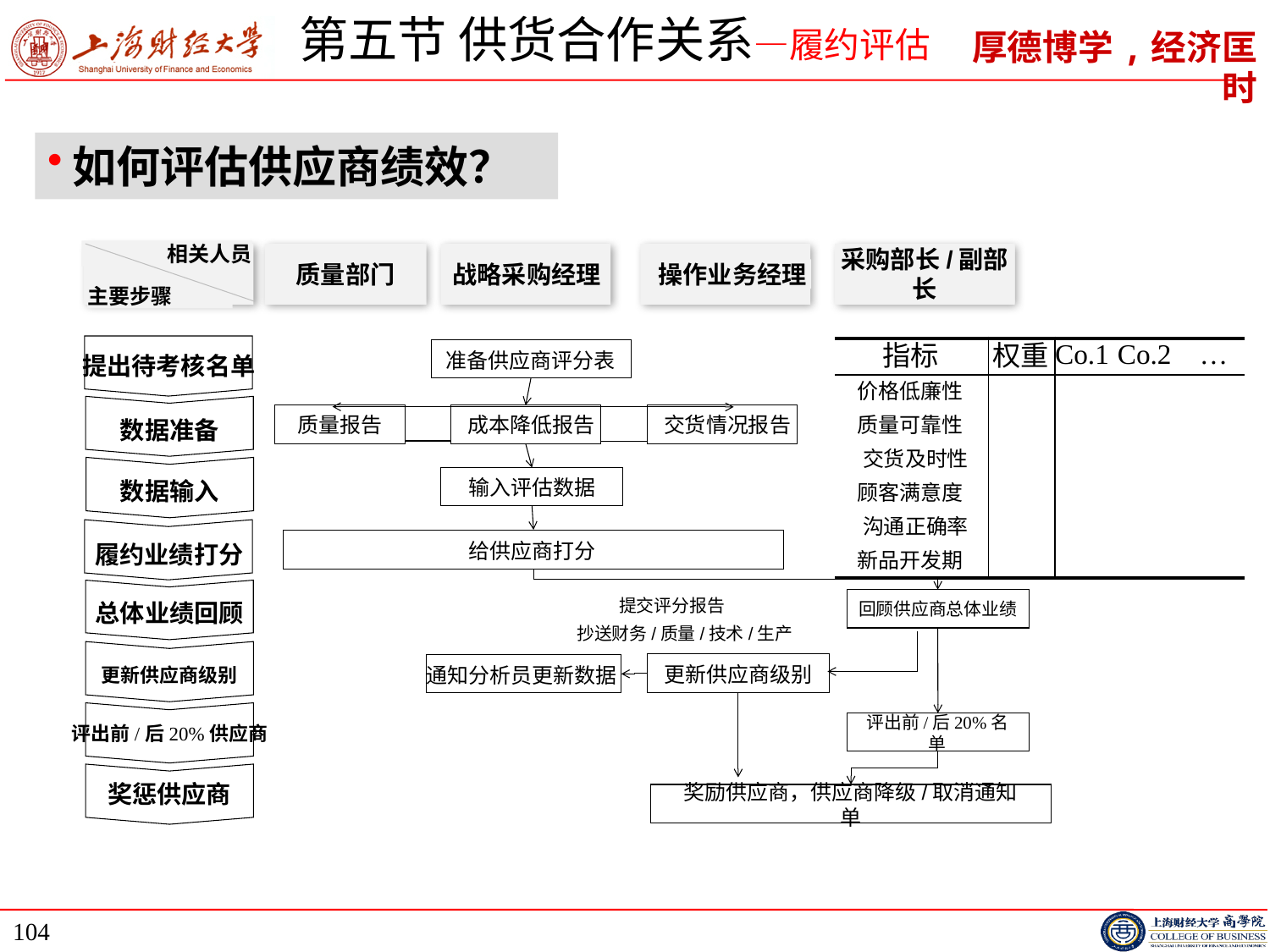

# 第五节 供货合作关系—履约评估
如何评估供应商绩效？
相关人员

质量部门

战略采购经理

操作业务经理

采购部长/副部长
主要步骤

提出待考核名单

准备供应商评分表

数据准备

质量报告

成本降低报告

交货情况报告

数据输入

输入评估数据

履约业绩打分

给供应商打分

总体业绩回顾

回顾供应商总体业绩
 提交评分报告
 抄送财务/质量/技术/生产

更新供应商级别
反馈

更新供应商级别

通知分析员更新数据

评出前/后20%供应商

评出前/后20%名单

奖惩供应商

奖励供应商，供应商降级/取消通知单
| 指标 | 权重 | Co.1 | Co.2 | … |
| --- | --- | --- | --- | --- |
| 价格低廉性 |  |  |  |  |
| 质量可靠性 |  |  |  |  |
| 交货及时性 |  |  |  |  |
| 顾客满意度 |  |  |  |  |
| 沟通正确率 |  |  |  |  |
| 新品开发期 |  |  |  |  |
104